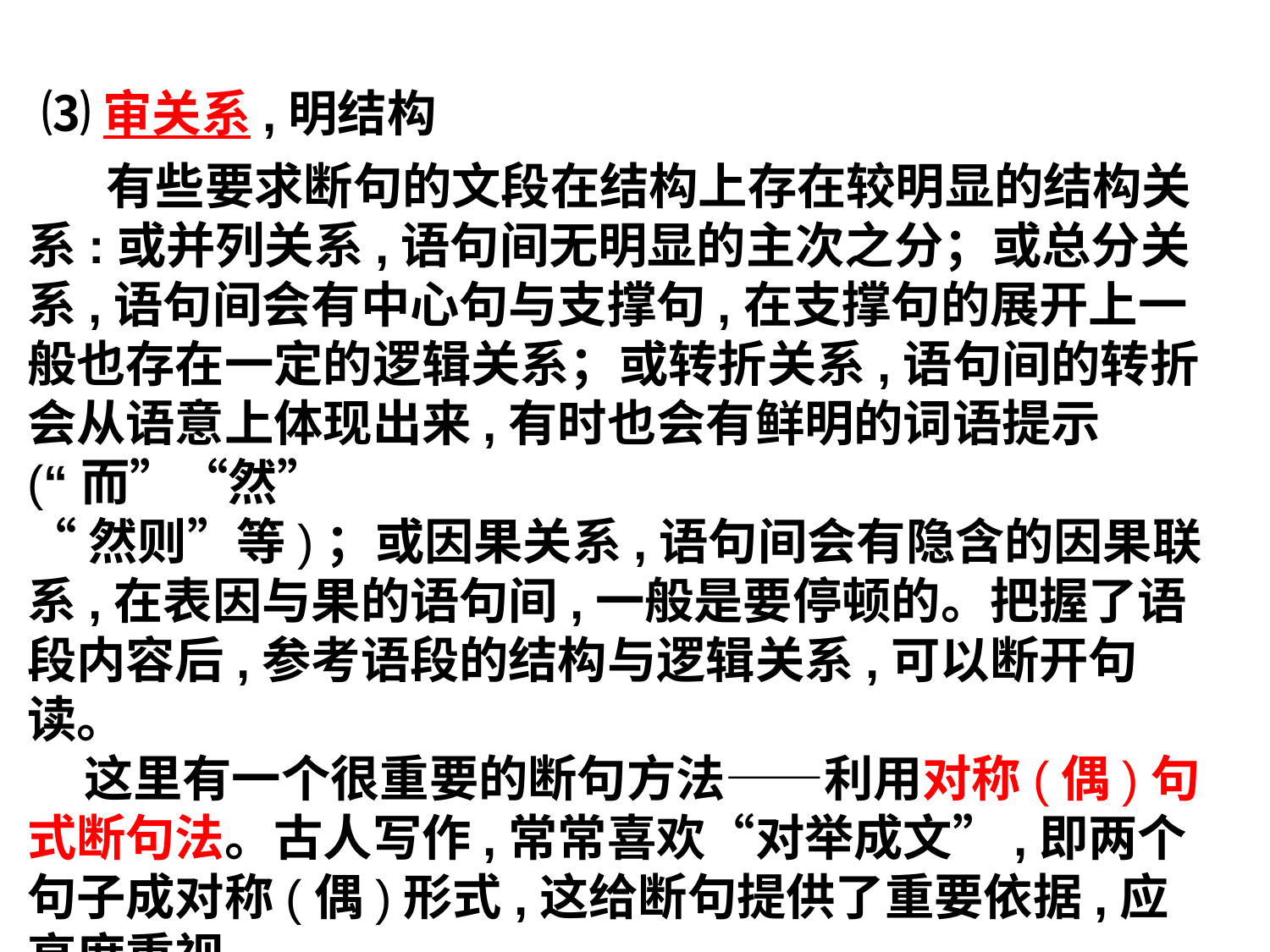

⑶审关系,明结构
      有些要求断句的文段在结构上存在较明显的结构关系:或并列关系,语句间无明显的主次之分；或总分关系,语句间会有中心句与支撑句,在支撑句的展开上一般也存在一定的逻辑关系；或转折关系,语句间的转折会从语意上体现出来,有时也会有鲜明的词语提示(“而”“然”
“然则”等)；或因果关系,语句间会有隐含的因果联系,在表因与果的语句间,一般是要停顿的。把握了语段内容后,参考语段的结构与逻辑关系,可以断开句读。
    这里有一个很重要的断句方法——利用对称(偶)句式断句法。古人写作,常常喜欢“对举成文”,即两个句子成对称(偶)形式,这给断句提供了重要依据,应高度重视。